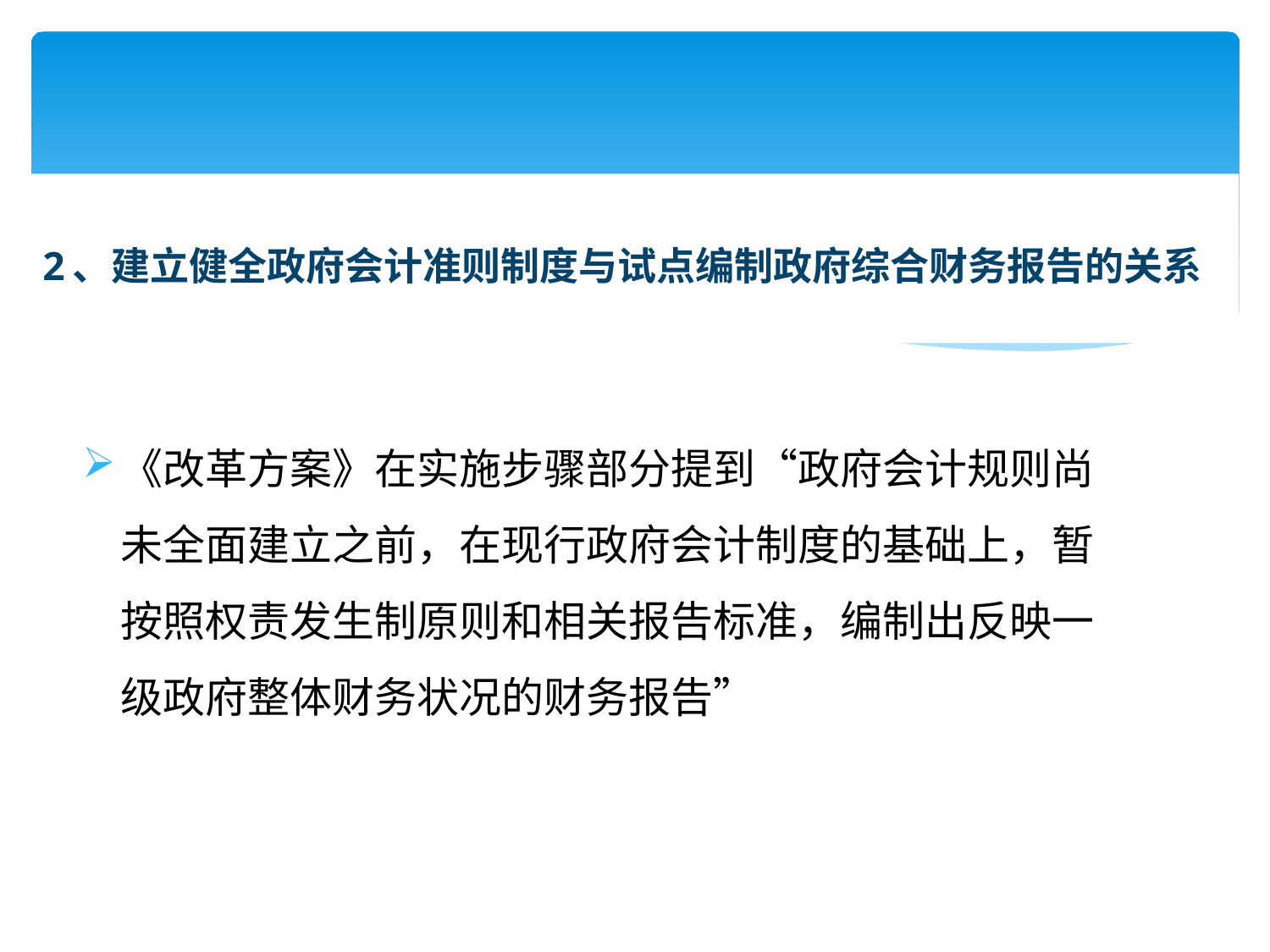

# 2、建立健全政府会计准则制度与试点编制政府综合财务报告的关系

《改革方案》在实施步骤部分提到“政府会计规则尚未全面建立之前，在现行政府会计制度的基础上，暂按照权责发生制原则和相关报告标准，编制出反映一级政府整体财务状况的财务报告”